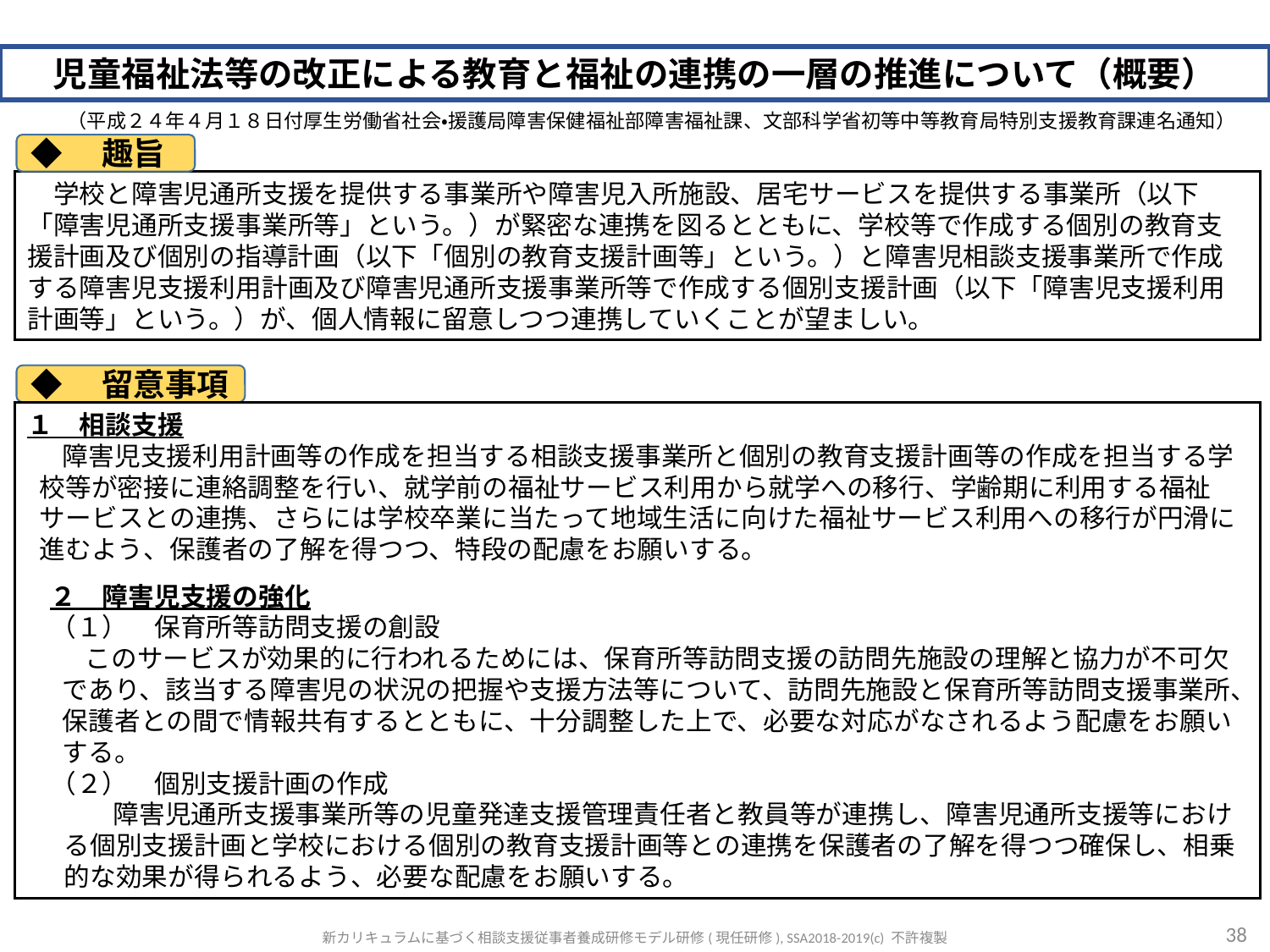

児童福祉法等の改正による教育と福祉の連携の一層の推進について（概要）
（平成２４年４月１８日付厚生労働省社会・援護局障害保健福祉部障害福祉課、文部科学省初等中等教育局特別支援教育課連名通知）
◆　趣旨
　学校と障害児通所支援を提供する事業所や障害児入所施設、居宅サービスを提供する事業所（以下「障害児通所支援事業所等」という。）が緊密な連携を図るとともに、学校等で作成する個別の教育支援計画及び個別の指導計画（以下「個別の教育支援計画等」という。）と障害児相談支援事業所で作成する障害児支援利用計画及び障害児通所支援事業所等で作成する個別支援計画（以下「障害児支援利用計画等」という。）が、個人情報に留意しつつ連携していくことが望ましい。
◆　留意事項
１　相談支援
障害児支援利用計画等の作成を担当する相談支援事業所と個別の教育支援計画等の作成を担当する学校等が密接に連絡調整を行い、就学前の福祉サービス利用から就学への移行、学齢期に利用する福祉サービスとの連携、さらには学校卒業に当たって地域生活に向けた福祉サービス利用への移行が円滑に進むよう、保護者の了解を得つつ、特段の配慮をお願いする。

２　障害児支援の強化
（１）　保育所等訪問支援の創設
このサービスが効果的に行われるためには、保育所等訪問支援の訪問先施設の理解と協力が不可欠であり、該当する障害児の状況の把握や支援方法等について、訪問先施設と保育所等訪問支援事業所、保護者との間で情報共有するとともに、十分調整した上で、必要な対応がなされるよう配慮をお願いする。
（２）　個別支援計画の作成
　障害児通所支援事業所等の児童発達支援管理責任者と教員等が連携し、障害児通所支援等における個別支援計画と学校における個別の教育支援計画等との連携を保護者の了解を得つつ確保し、相乗的な効果が得られるよう、必要な配慮をお願いする。
38
新カリキュラムに基づく相談支援従事者養成研修モデル研修(現任研修), SSA2018-2019(c) 不許複製